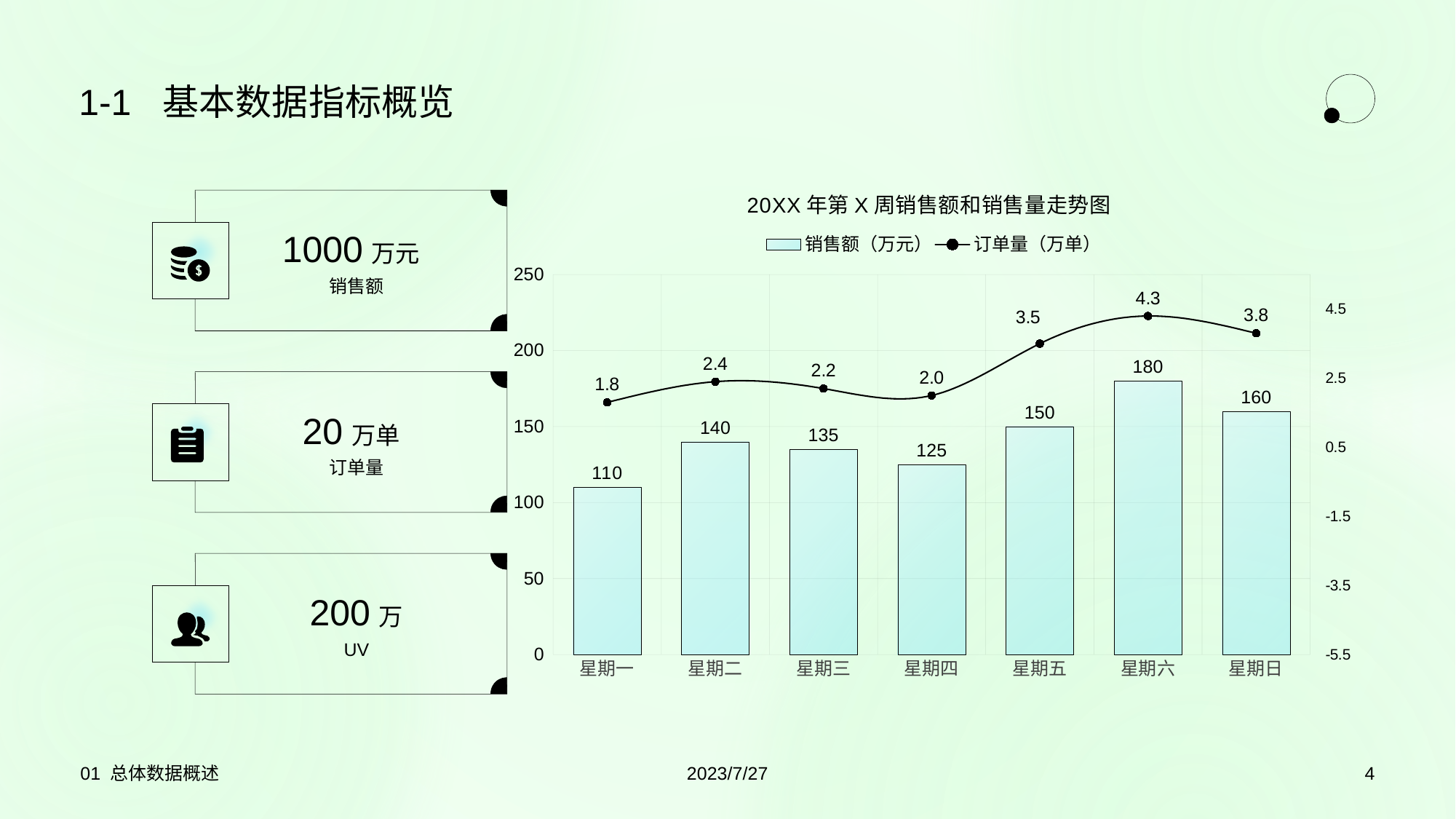

1-1
# 基本数据指标概览

1000万元
销售额

### Chart: 20XX年第X周销售额和销售量走势图

| Category | 销售额（万元） | 订单量（万单） |
|---|---|---|
| 星期一 | 110.0 | 1.8 |
| 星期二 | 140.0 | 2.4 |
| 星期三 | 135.0 | 2.2 |
| 星期四 | 125.0 | 2.0 |
| 星期五 | 150.0 | 3.5 |
| 星期六 | 180.0 | 4.3 |
| 星期日 | 160.0 | 3.8 |

20万单
订单量

200万
UV

01 总体数据概述
2023/7/27
4